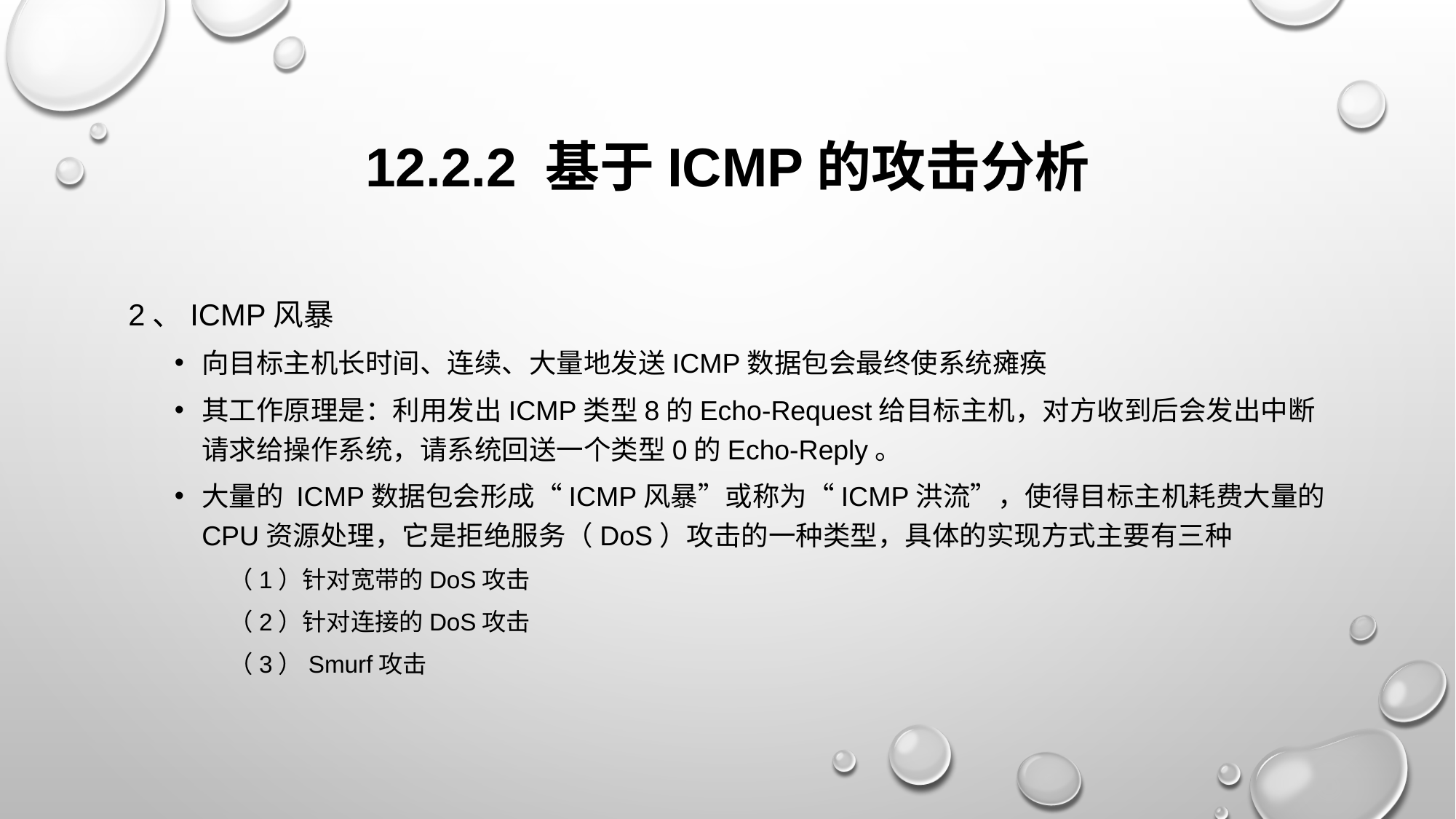

# 12.2.2 基于ICMP的攻击分析
 2、ICMP风暴
向目标主机长时间、连续、大量地发送ICMP数据包会最终使系统瘫痪
其工作原理是：利用发出ICMP类型8的Echo-Request给目标主机，对方收到后会发出中断请求给操作系统，请系统回送一个类型0的Echo-Reply。
大量的 ICMP数据包会形成“ICMP风暴”或称为“ICMP洪流”，使得目标主机耗费大量的CPU资源处理，它是拒绝服务（DoS）攻击的一种类型，具体的实现方式主要有三种
（1）针对宽带的DoS攻击
（2）针对连接的DoS攻击
（3）Smurf攻击